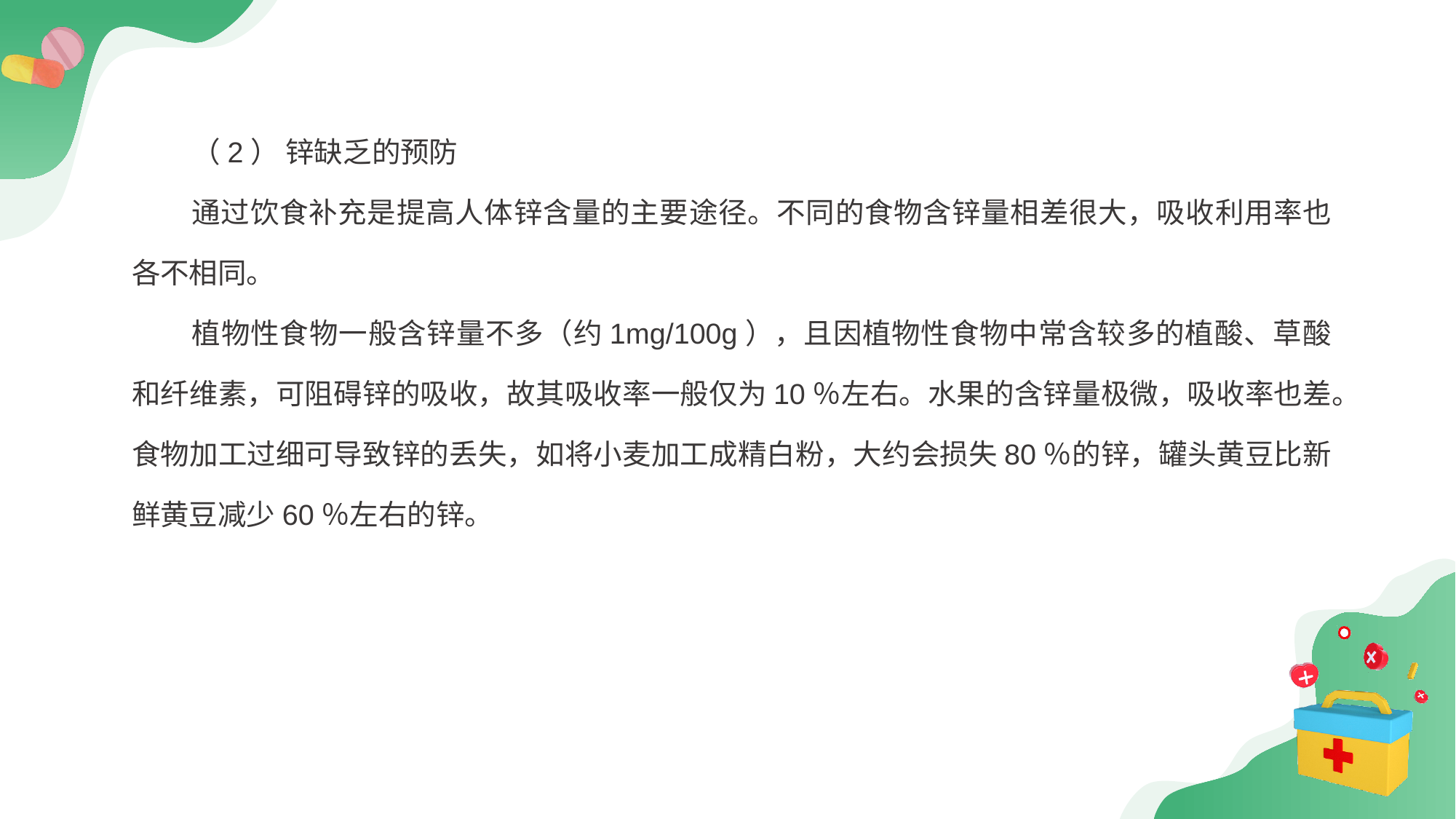

（2） 锌缺乏的预防
通过饮食补充是提高人体锌含量的主要途径。不同的食物含锌量相差很大，吸收利用率也各不相同。
植物性食物一般含锌量不多（约1mg/100g），且因植物性食物中常含较多的植酸、草酸和纤维素，可阻碍锌的吸收，故其吸收率一般仅为10％左右。水果的含锌量极微，吸收率也差。食物加工过细可导致锌的丢失，如将小麦加工成精白粉，大约会损失80％的锌，罐头黄豆比新鲜黄豆减少60％左右的锌。